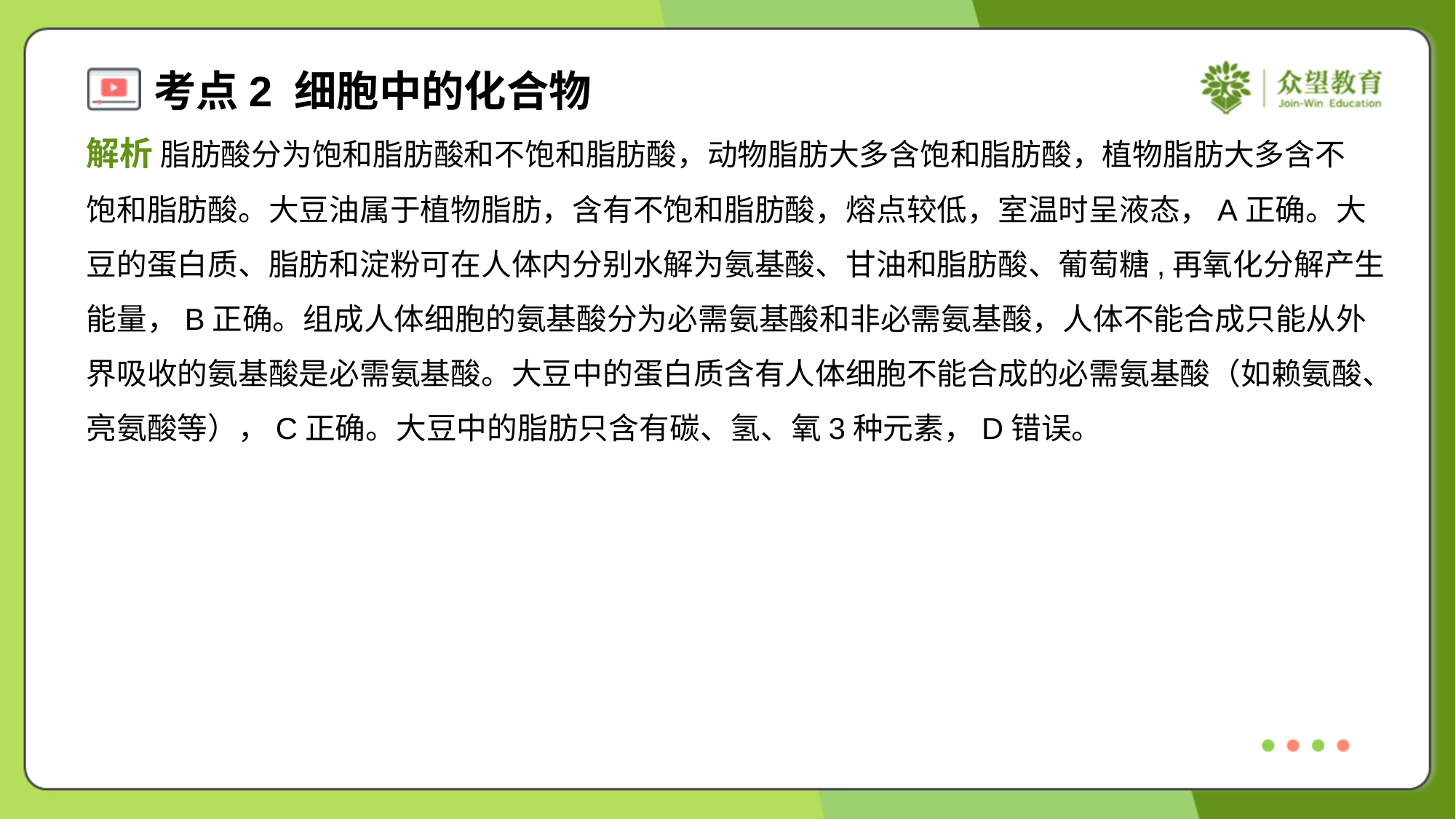

解析 脂肪酸分为饱和脂肪酸和不饱和脂肪酸，动物脂肪大多含饱和脂肪酸，植物脂肪大多含不
饱和脂肪酸。大豆油属于植物脂肪，含有不饱和脂肪酸，熔点较低，室温时呈液态，A正确。大
豆的蛋白质、脂肪和淀粉可在人体内分别水解为氨基酸、甘油和脂肪酸、葡萄糖,再氧化分解产生
能量，B正确。组成人体细胞的氨基酸分为必需氨基酸和非必需氨基酸，人体不能合成只能从外
界吸收的氨基酸是必需氨基酸。大豆中的蛋白质含有人体细胞不能合成的必需氨基酸（如赖氨酸、
亮氨酸等），C正确。大豆中的脂肪只含有碳、氢、氧3种元素，D错误。